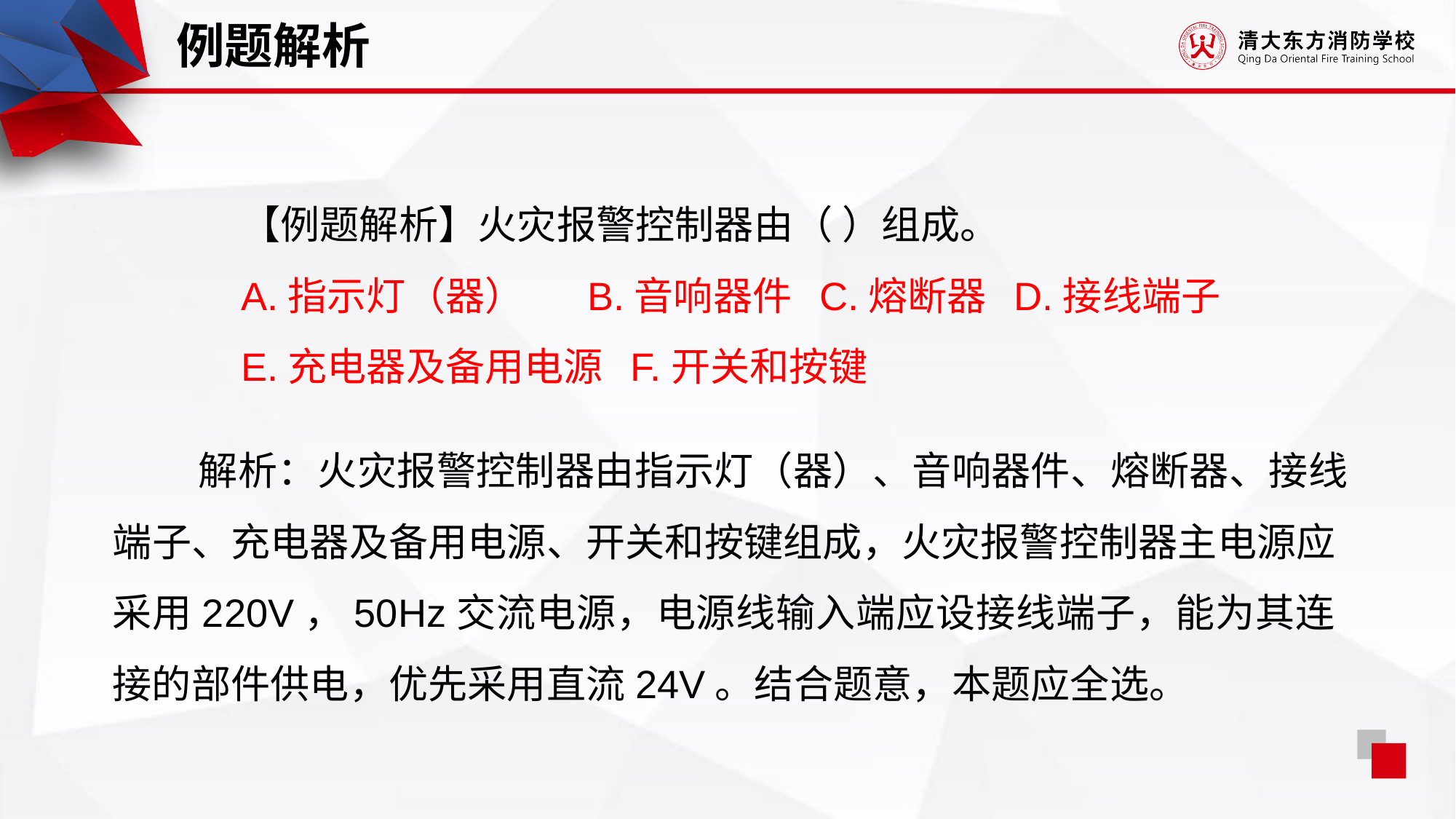

例题解析

【例题解析】火灾报警控制器由（ ）组成。
A.指示灯（器）      B.音响器件  C.熔断器  D.接线端子
E.充电器及备用电源  F.开关和按键
解析：火灾报警控制器由指示灯（器）、音响器件、熔断器、接线端子、充电器及备用电源、开关和按键组成，火灾报警控制器主电源应采用220V，50Hz交流电源，电源线输入端应设接线端子，能为其连接的部件供电，优先采用直流24V。结合题意，本题应全选。